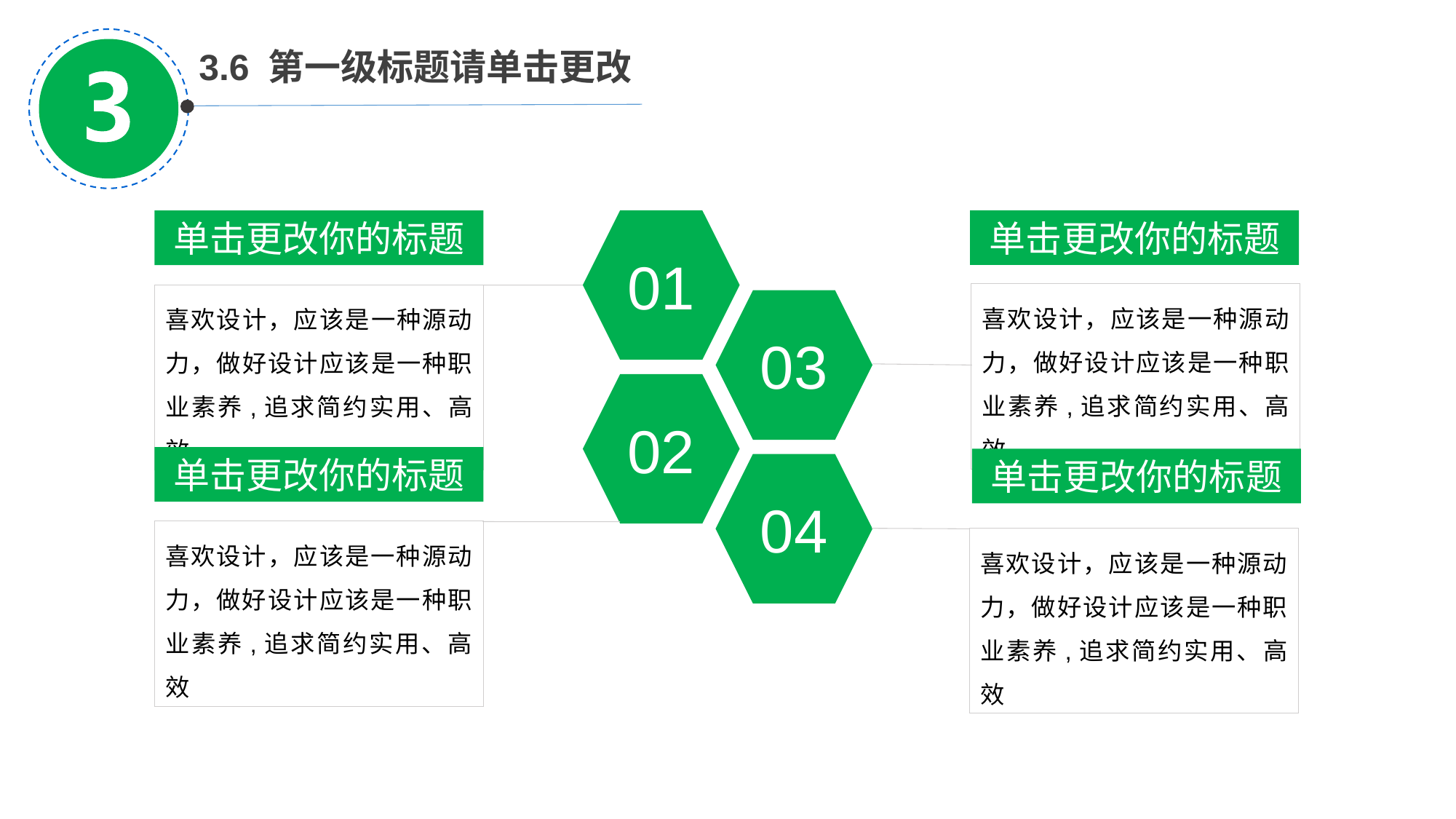

3.6 第一级标题请单击更改

01
单击更改你的标题
单击更改你的标题
单击更改你的标题
单击更改你的标题
喜欢设计，应该是一种源动力，做好设计应该是一种职业素养,追求简约实用、高效
喜欢设计，应该是一种源动力，做好设计应该是一种职业素养,追求简约实用、高效
喜欢设计，应该是一种源动力，做好设计应该是一种职业素养,追求简约实用、高效
喜欢设计，应该是一种源动力，做好设计应该是一种职业素养,追求简约实用、高效
03
02
04